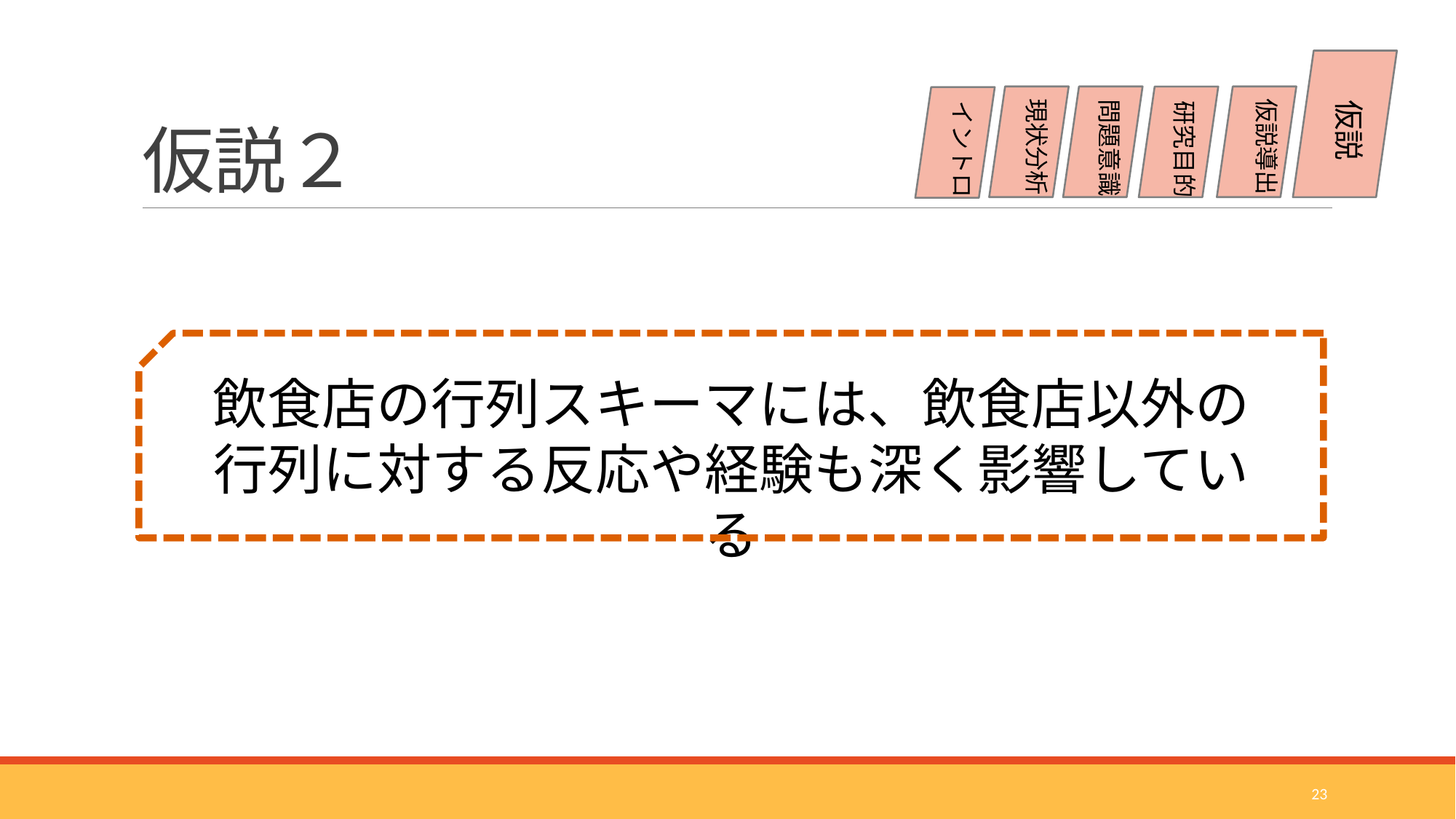

# 仮説２

現状分析
仮説導出
問題意識
仮説
研究目的
イントロ

飲食店の行列スキーマには、飲食店以外の
行列に対する反応や経験も深く影響している
23